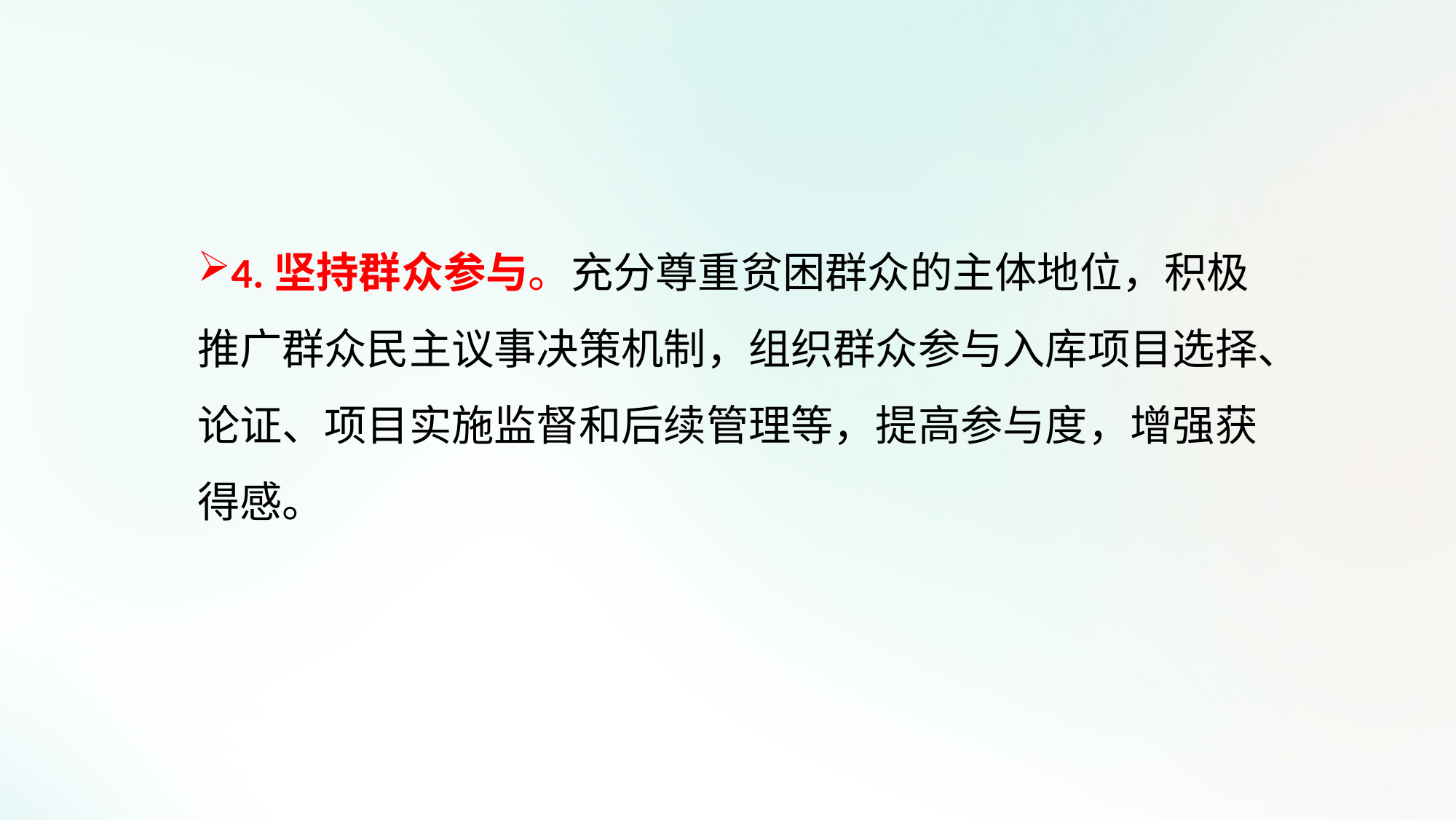

4.坚持群众参与。充分尊重贫困群众的主体地位，积极推广群众民主议事决策机制，组织群众参与入库项目选择、论证、项目实施监督和后续管理等，提高参与度，增强获得感。